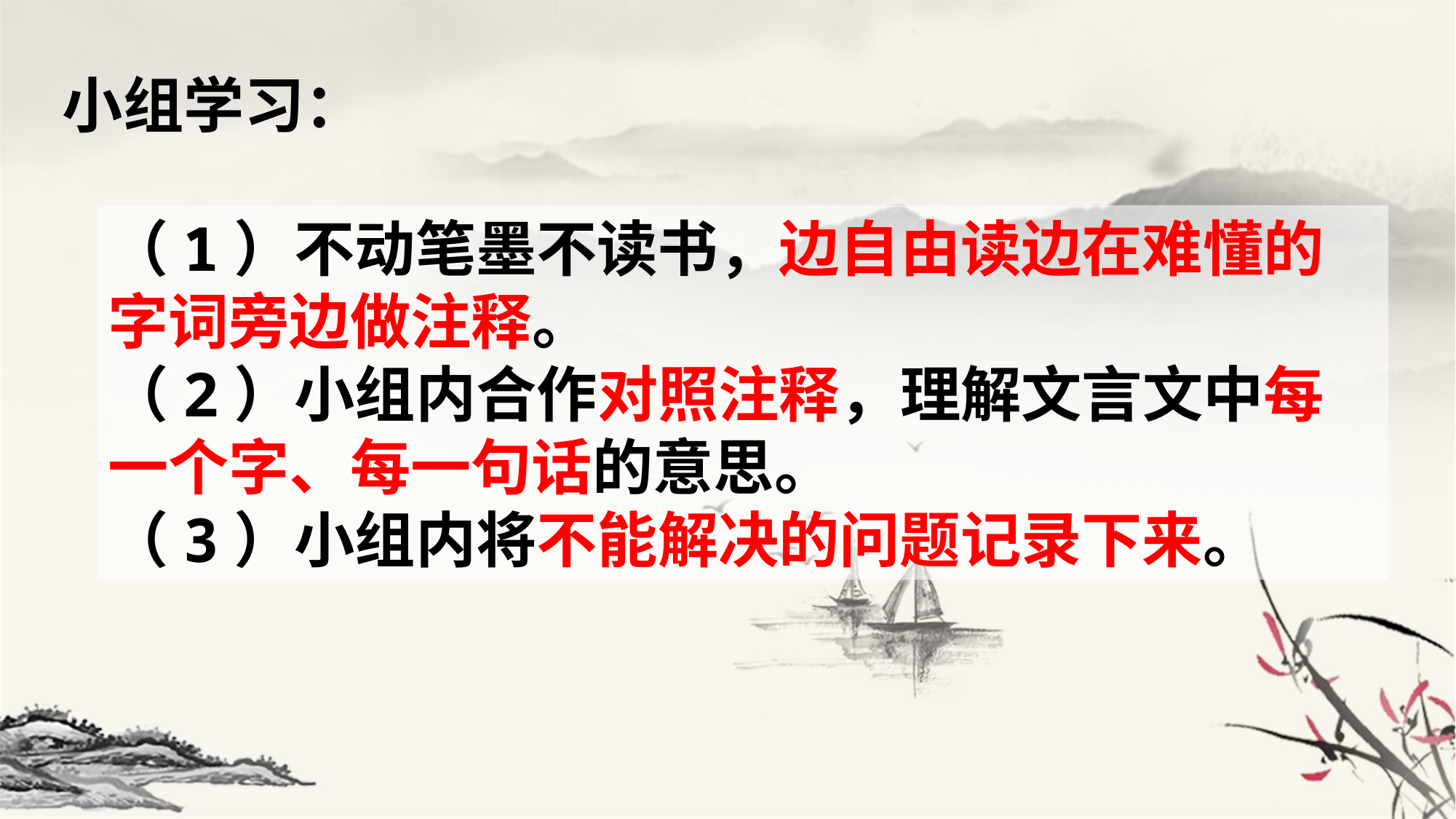

小组学习：
（1）不动笔墨不读书，边自由读边在难懂的字词旁边做注释。
（2）小组内合作对照注释，理解文言文中每一个字、每一句话的意思。
（3）小组内将不能解决的问题记录下来。